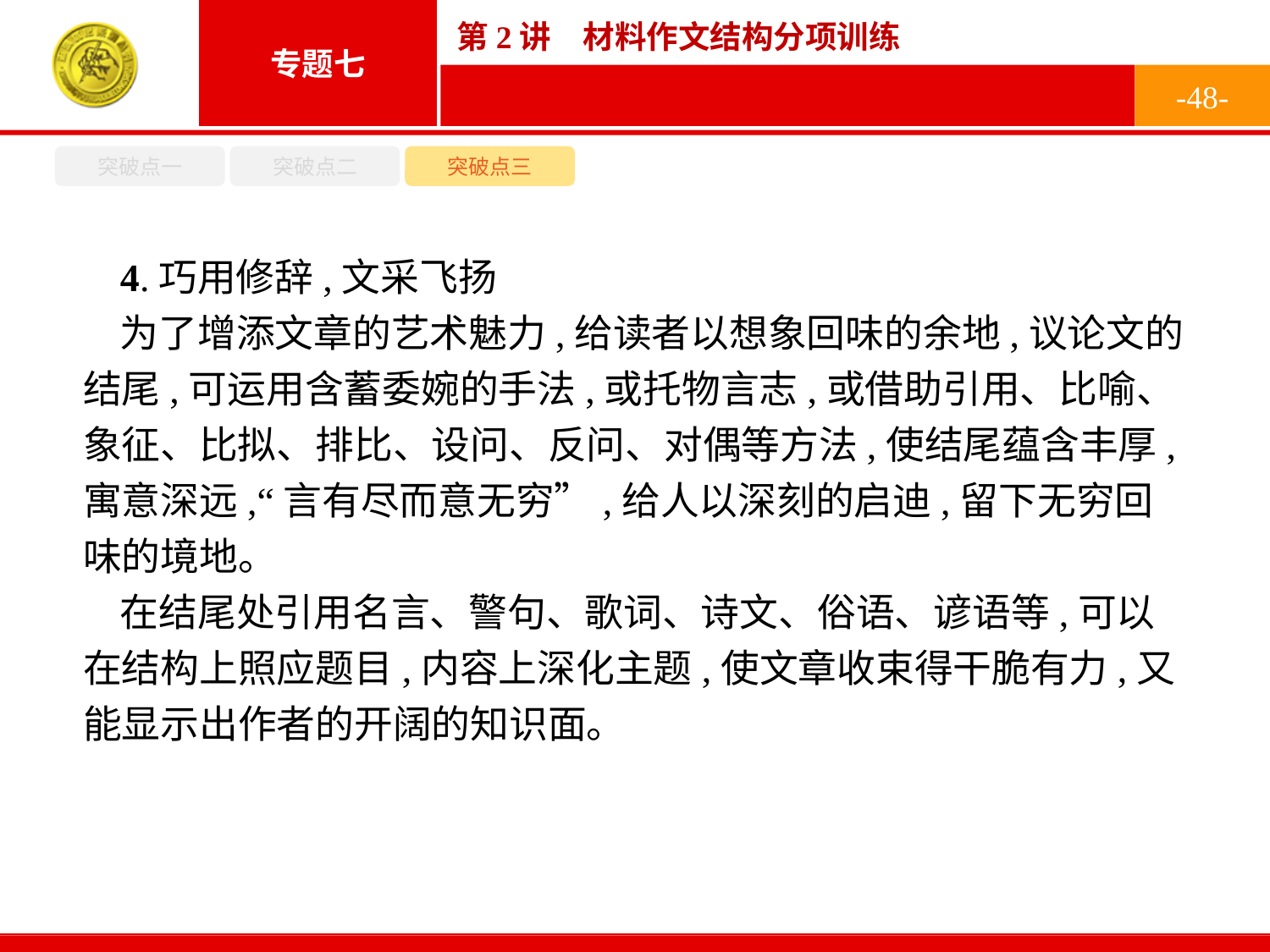

-48-
突破点一
突破点二
突破点三
4.巧用修辞,文采飞扬
为了增添文章的艺术魅力,给读者以想象回味的余地,议论文的结尾,可运用含蓄委婉的手法,或托物言志,或借助引用、比喻、象征、比拟、排比、设问、反问、对偶等方法,使结尾蕴含丰厚,寓意深远,“言有尽而意无穷”,给人以深刻的启迪,留下无穷回味的境地。
在结尾处引用名言、警句、歌词、诗文、俗语、谚语等,可以在结构上照应题目,内容上深化主题,使文章收束得干脆有力,又能显示出作者的开阔的知识面。